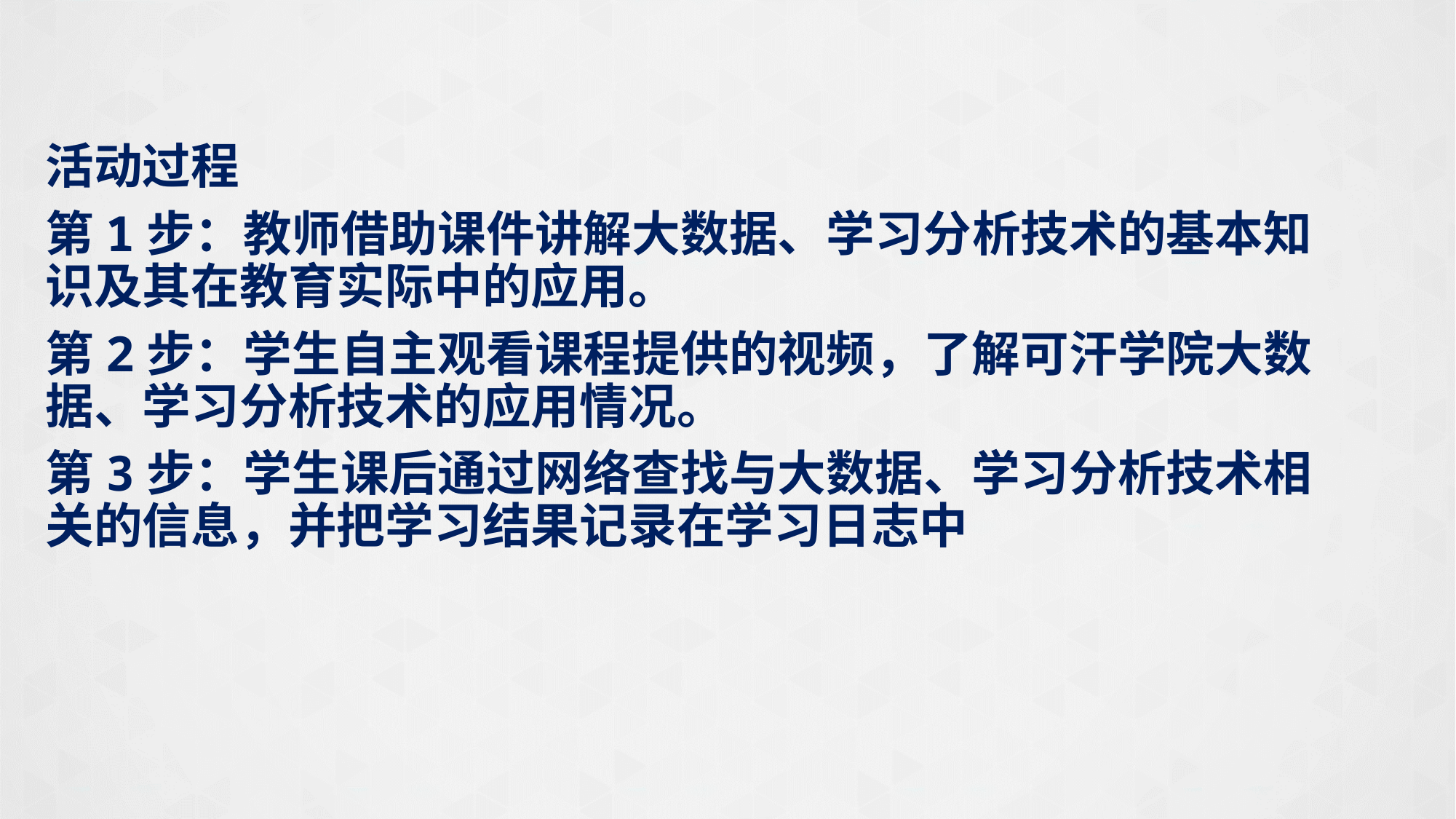

活动过程
第1步：教师借助课件讲解大数据、学习分析技术的基本知识及其在教育实际中的应用。
第2步：学生自主观看课程提供的视频，了解可汗学院大数据、学习分析技术的应用情况。
第3步：学生课后通过网络查找与大数据、学习分析技术相关的信息，并把学习结果记录在学习日志中